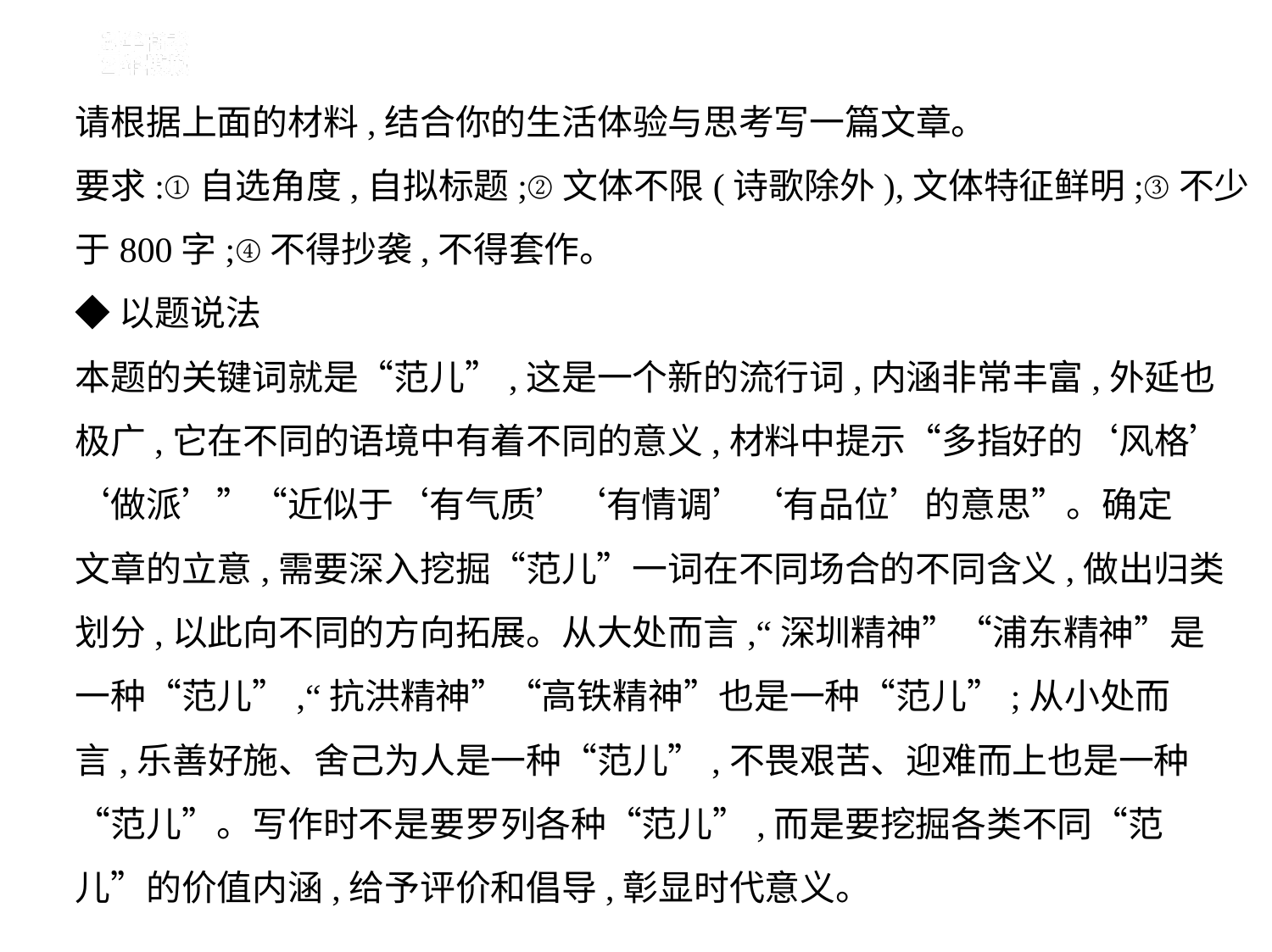

请根据上面的材料,结合你的生活体验与思考写一篇文章。
要求:①自选角度,自拟标题;②文体不限(诗歌除外),文体特征鲜明;③不少
于800字;④不得抄袭,不得套作。
◆以题说法
本题的关键词就是“范儿”,这是一个新的流行词,内涵非常丰富,外延也
极广,它在不同的语境中有着不同的意义,材料中提示“多指好的‘风格’
‘做派’”“近似于‘有气质’‘有情调’‘有品位’的意思”。确定
文章的立意,需要深入挖掘“范儿”一词在不同场合的不同含义,做出归类
划分,以此向不同的方向拓展。从大处而言,“深圳精神”“浦东精神”是
一种“范儿”,“抗洪精神”“高铁精神”也是一种“范儿”;从小处而
言,乐善好施、舍己为人是一种“范儿”,不畏艰苦、迎难而上也是一种
“范儿”。写作时不是要罗列各种“范儿”,而是要挖掘各类不同“范
儿”的价值内涵,给予评价和倡导,彰显时代意义。